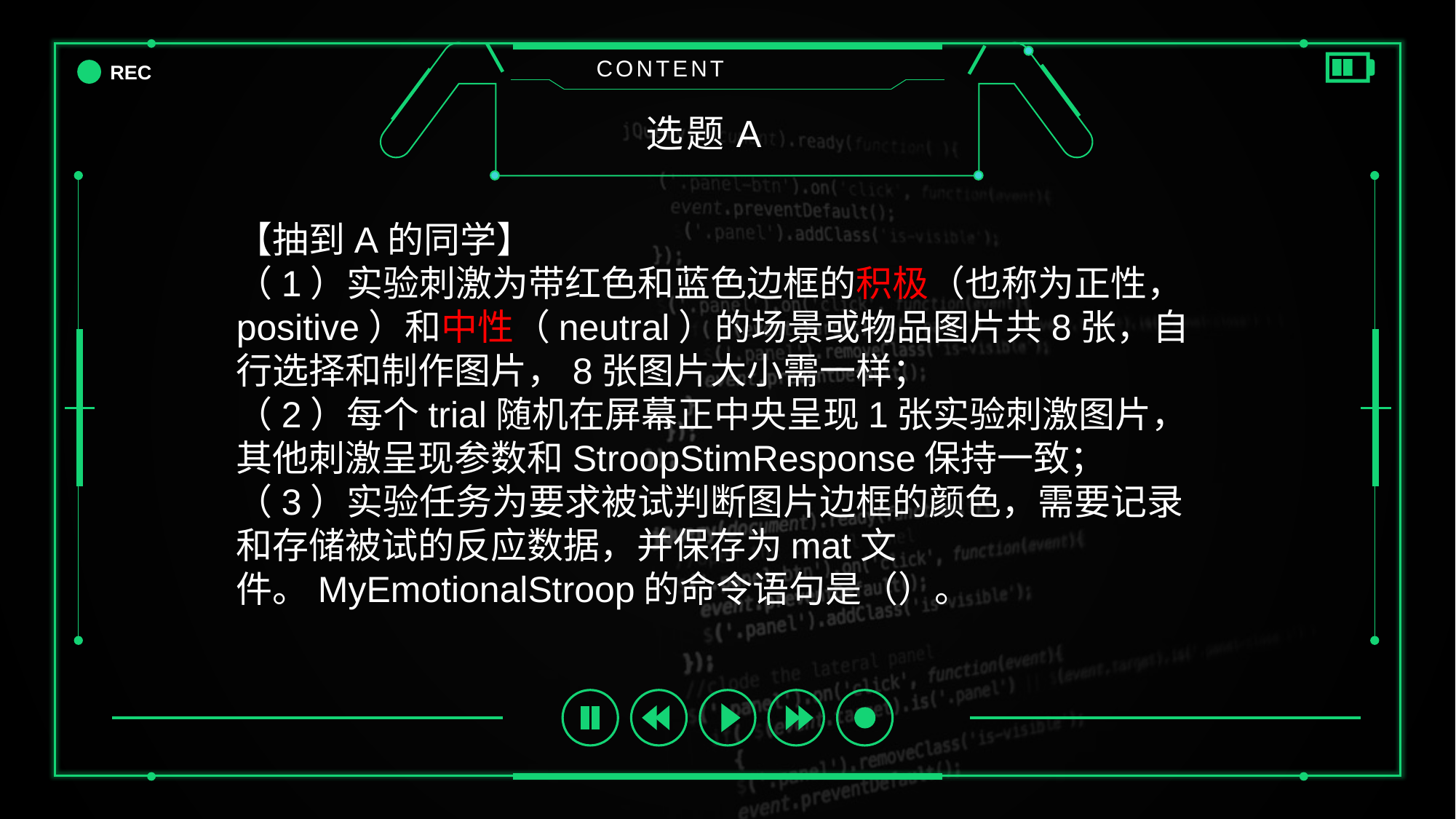

CONTENT

REC

选题A

【抽到A的同学】
（1）实验刺激为带红色和蓝色边框的积极（也称为正性，positive）和中性（neutral）的场景或物品图片共8张，自行选择和制作图片，8张图片大小需一样；
（2）每个trial随机在屏幕正中央呈现1张实验刺激图片，其他刺激呈现参数和StroopStimResponse保持一致；
（3）实验任务为要求被试判断图片边框的颜色，需要记录和存储被试的反应数据，并保存为mat文件。MyEmotionalStroop的命令语句是（）。